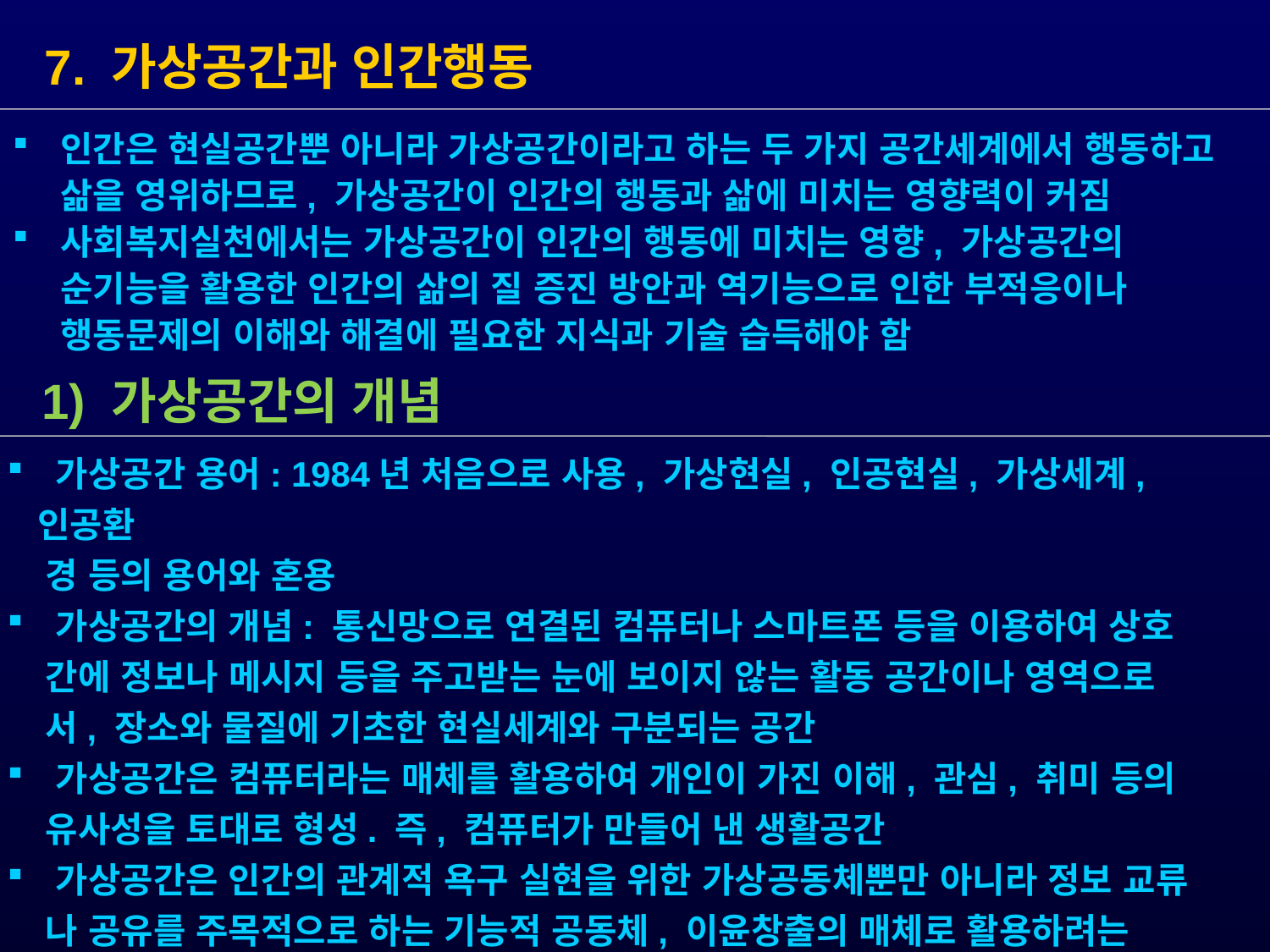

7. 가상공간과 인간행동

 1) 가상공간의 개념

 가상공간 용어: 1984년 처음으로 사용, 가상현실, 인공현실, 가상세계, 인공환
   경 등의 용어와 혼용
 가상공간의 개념: 통신망으로 연결된 컴퓨터나 스마트폰 등을 이용하여 상호
   간에 정보나 메시지 등을 주고받는 눈에 보이지 않는 활동 공간이나 영역으로
   서, 장소와 물질에 기초한 현실세계와 구분되는 공간
 가상공간은 컴퓨터라는 매체를 활용하여 개인이 가진 이해, 관심, 취미 등의
   유사성을 토대로 형성. 즉, 컴퓨터가 만들어 낸 생활공간
 가상공간은 인간의 관계적 욕구 실현을 위한 가상공동체뿐만 아니라 정보 교류
   나 공유를 주목적으로 하는 기능적 공동체, 이윤창출의 매체로 활용하려는
  공리적 목적의 가상결사체로서의 기능 수행
인간은 현실공간뿐 아니라 가상공간이라고 하는 두 가지 공간세계에서 행동하고 삶을 영위하므로, 가상공간이 인간의 행동과 삶에 미치는 영향력이 커짐
사회복지실천에서는 가상공간이 인간의 행동에 미치는 영향, 가상공간의 순기능을 활용한 인간의 삶의 질 증진 방안과 역기능으로 인한 부적응이나 행동문제의 이해와 해결에 필요한 지식과 기술 습득해야 함